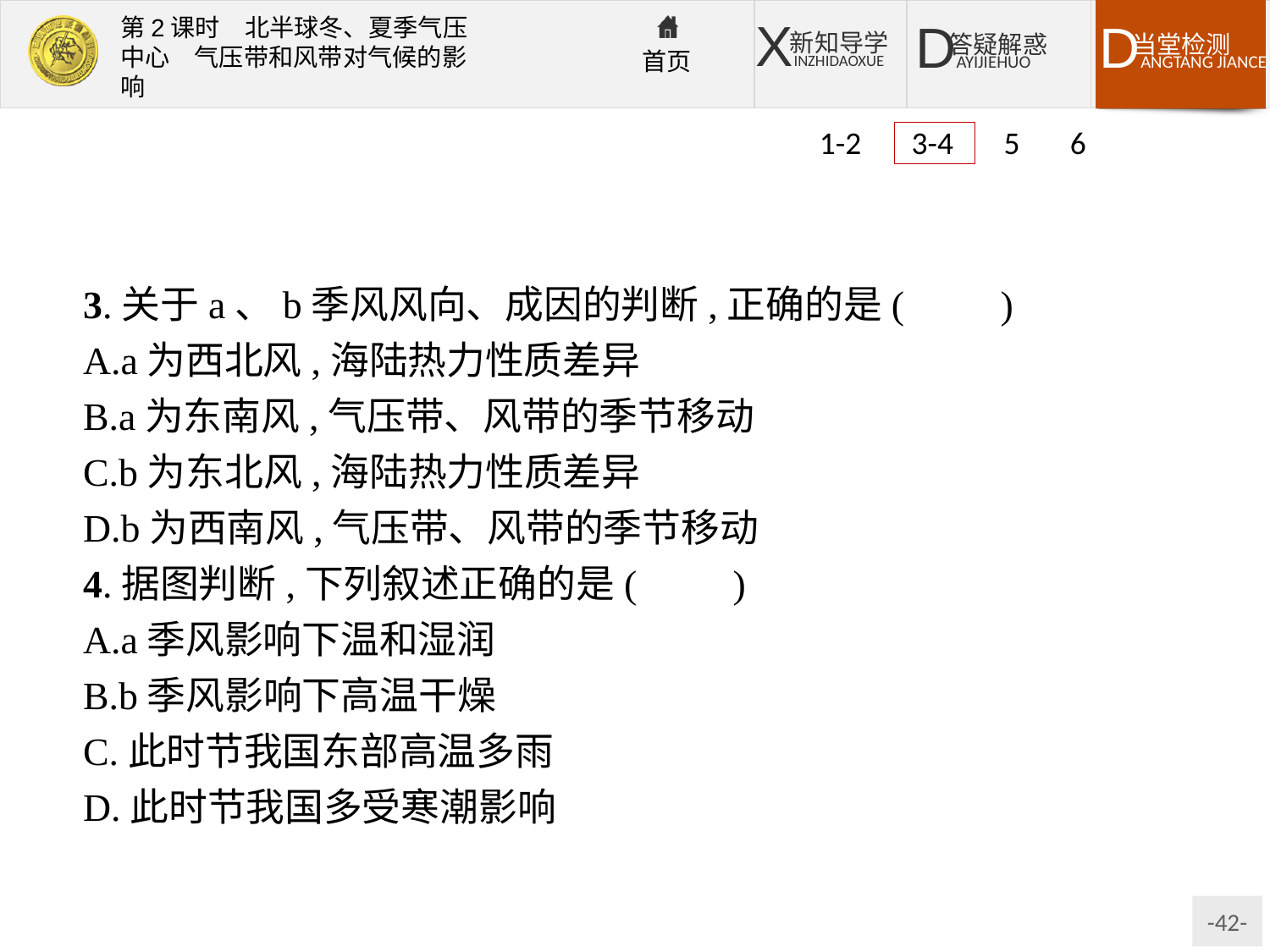

1-2       3-4       5       6

3.关于a、b季风风向、成因的判断,正确的是(　　)
A.a为西北风,海陆热力性质差异
B.a为东南风,气压带、风带的季节移动
C.b为东北风,海陆热力性质差异
D.b为西南风,气压带、风带的季节移动
4.据图判断,下列叙述正确的是(　　)
A.a季风影响下温和湿润
B.b季风影响下高温干燥
C.此时节我国东部高温多雨
D.此时节我国多受寒潮影响